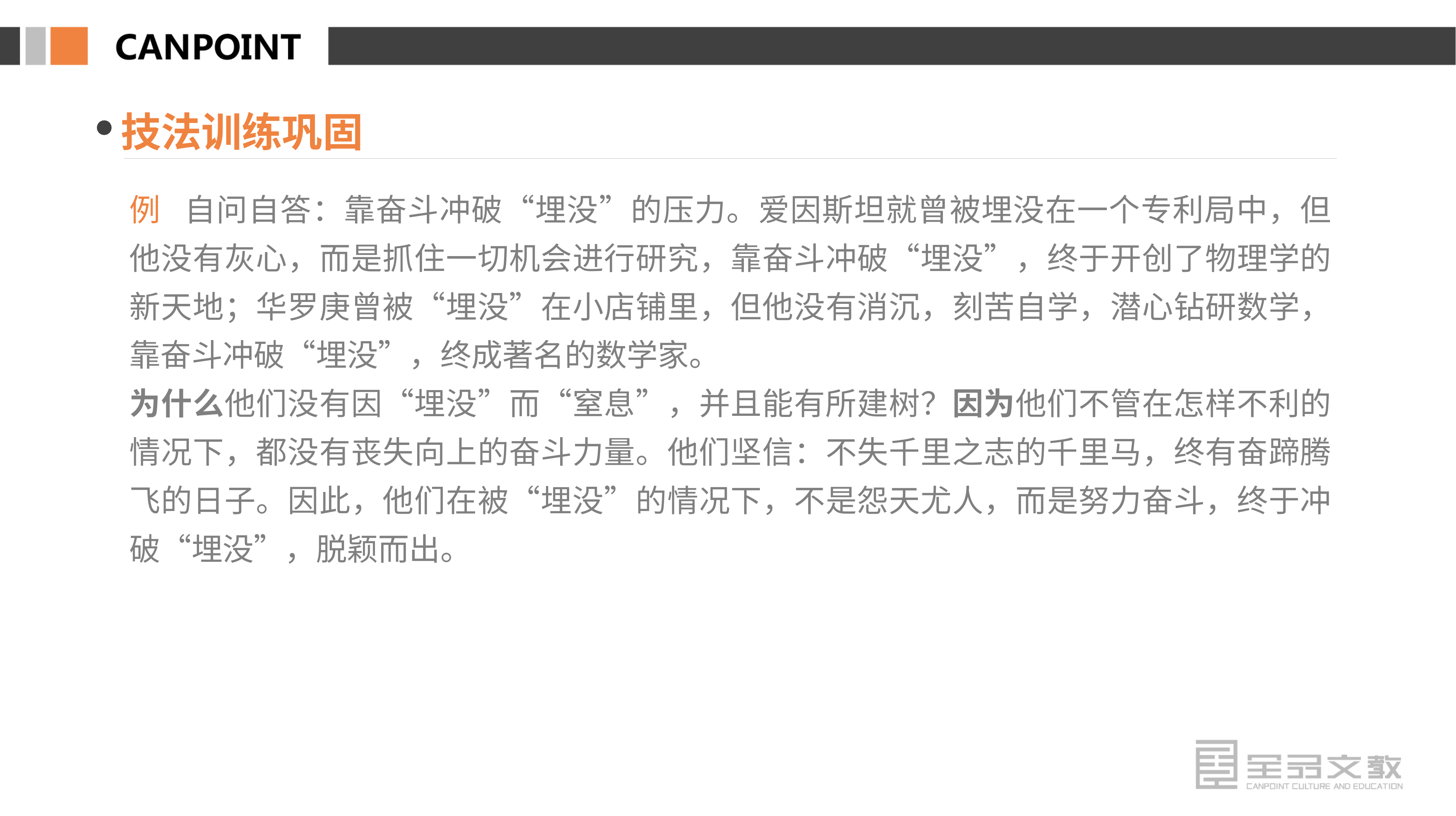

技法训练巩固

例   自问自答：靠奋斗冲破“埋没”的压力。爱因斯坦就曾被埋没在一个专利局中，但他没有灰心，而是抓住一切机会进行研究，靠奋斗冲破“埋没”，终于开创了物理学的新天地；华罗庚曾被“埋没”在小店铺里，但他没有消沉，刻苦自学，潜心钻研数学，靠奋斗冲破“埋没”，终成著名的数学家。
为什么他们没有因“埋没”而“窒息”，并且能有所建树？因为他们不管在怎样不利的情况下，都没有丧失向上的奋斗力量。他们坚信：不失千里之志的千里马，终有奋蹄腾飞的日子。因此，他们在被“埋没”的情况下，不是怨天尤人，而是努力奋斗，终于冲破“埋没”，脱颖而出。